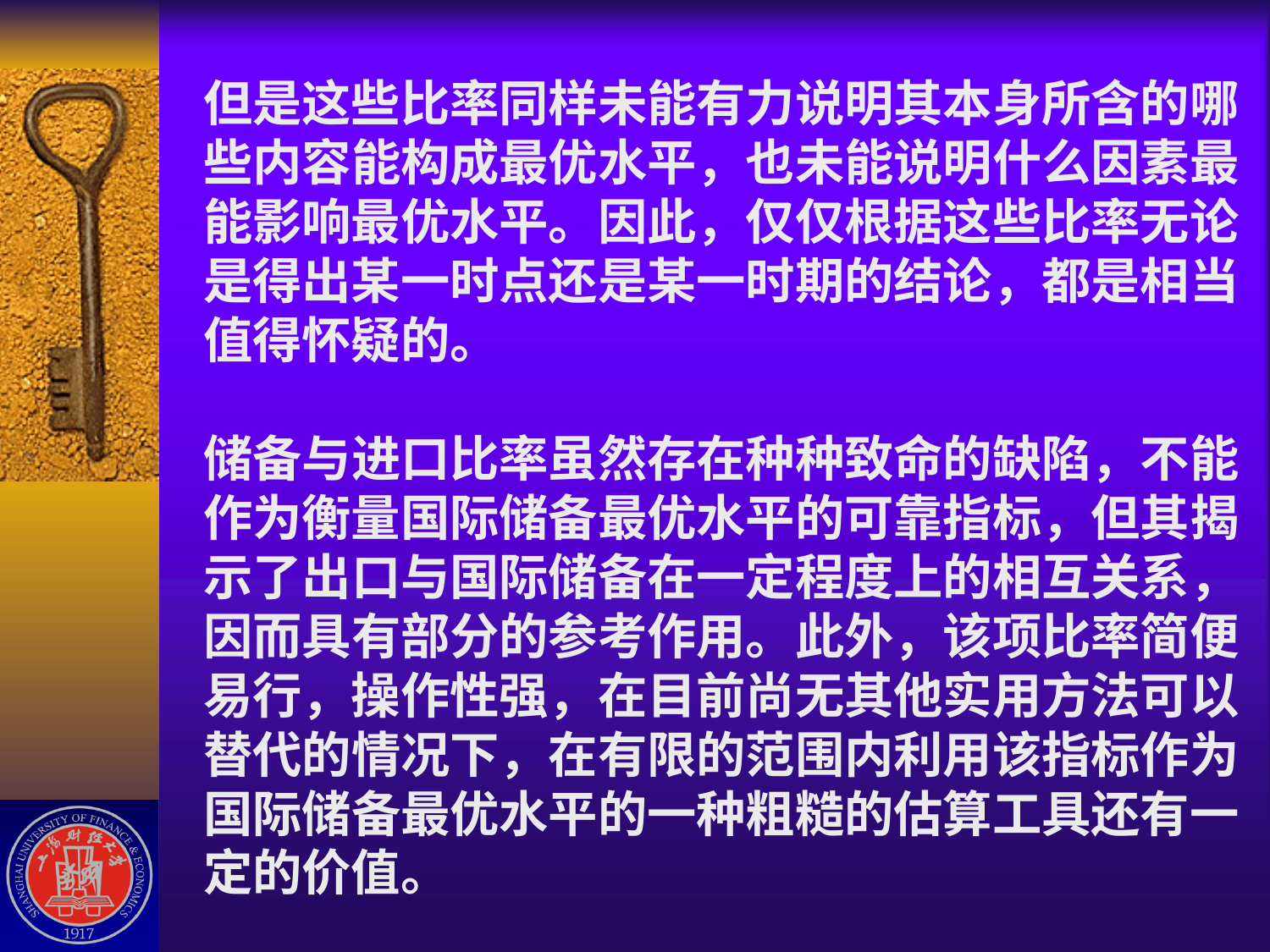

# 但是这些比率同样未能有力说明其本身所含的哪些内容能构成最优水平，也未能说明什么因素最能影响最优水平。因此，仅仅根据这些比率无论是得出某一时点还是某一时期的结论，都是相当值得怀疑的。 储备与进口比率虽然存在种种致命的缺陷，不能作为衡量国际储备最优水平的可靠指标，但其揭示了出口与国际储备在一定程度上的相互关系，因而具有部分的参考作用。此外，该项比率简便易行，操作性强，在目前尚无其他实用方法可以替代的情况下，在有限的范围内利用该指标作为国际储备最优水平的一种粗糙的估算工具还有一定的价值。